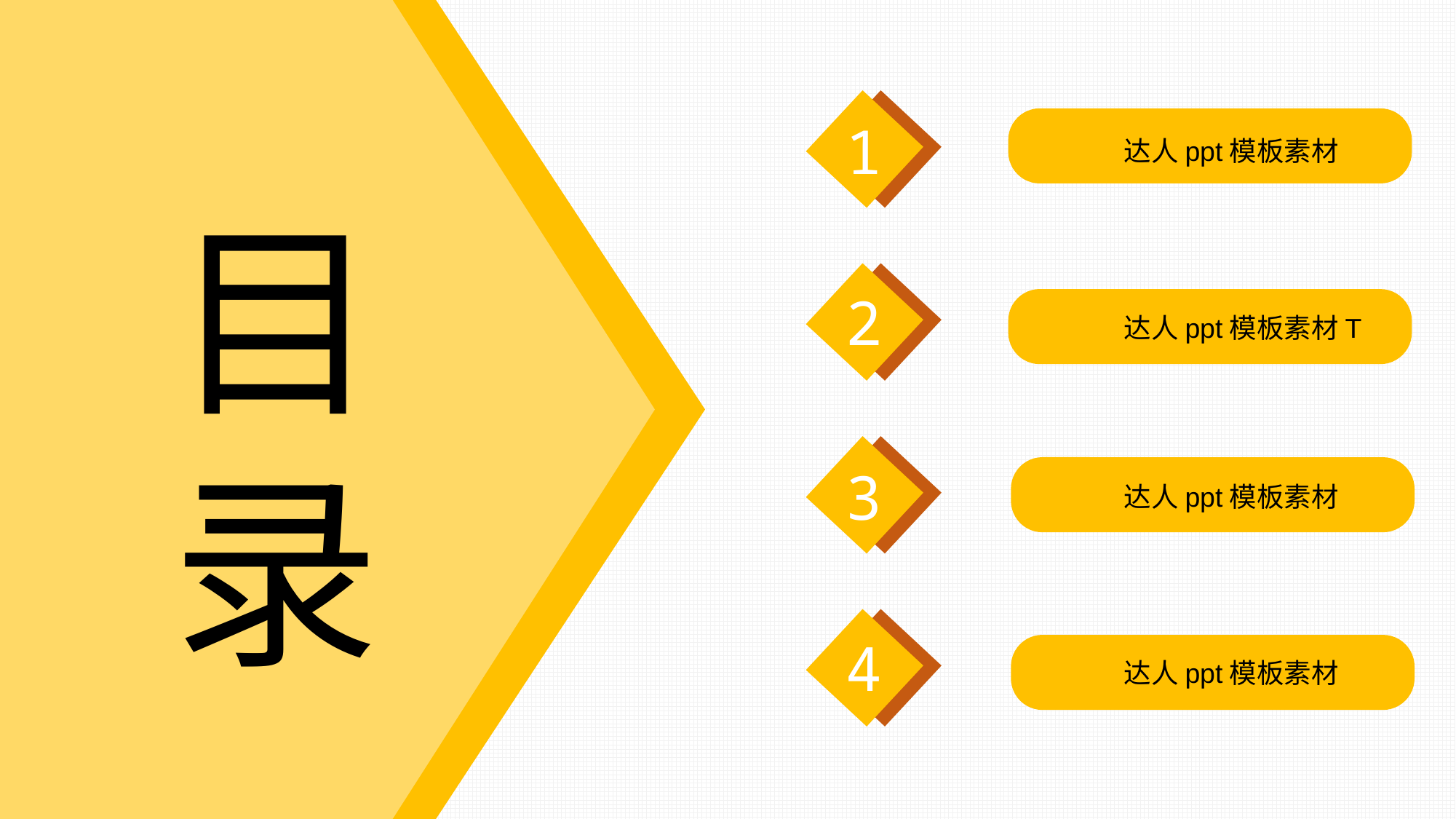

1
达人ppt模板素材
目录
2

达人ppt模板素材T

3

达人ppt模板素材
4

达人ppt模板素材